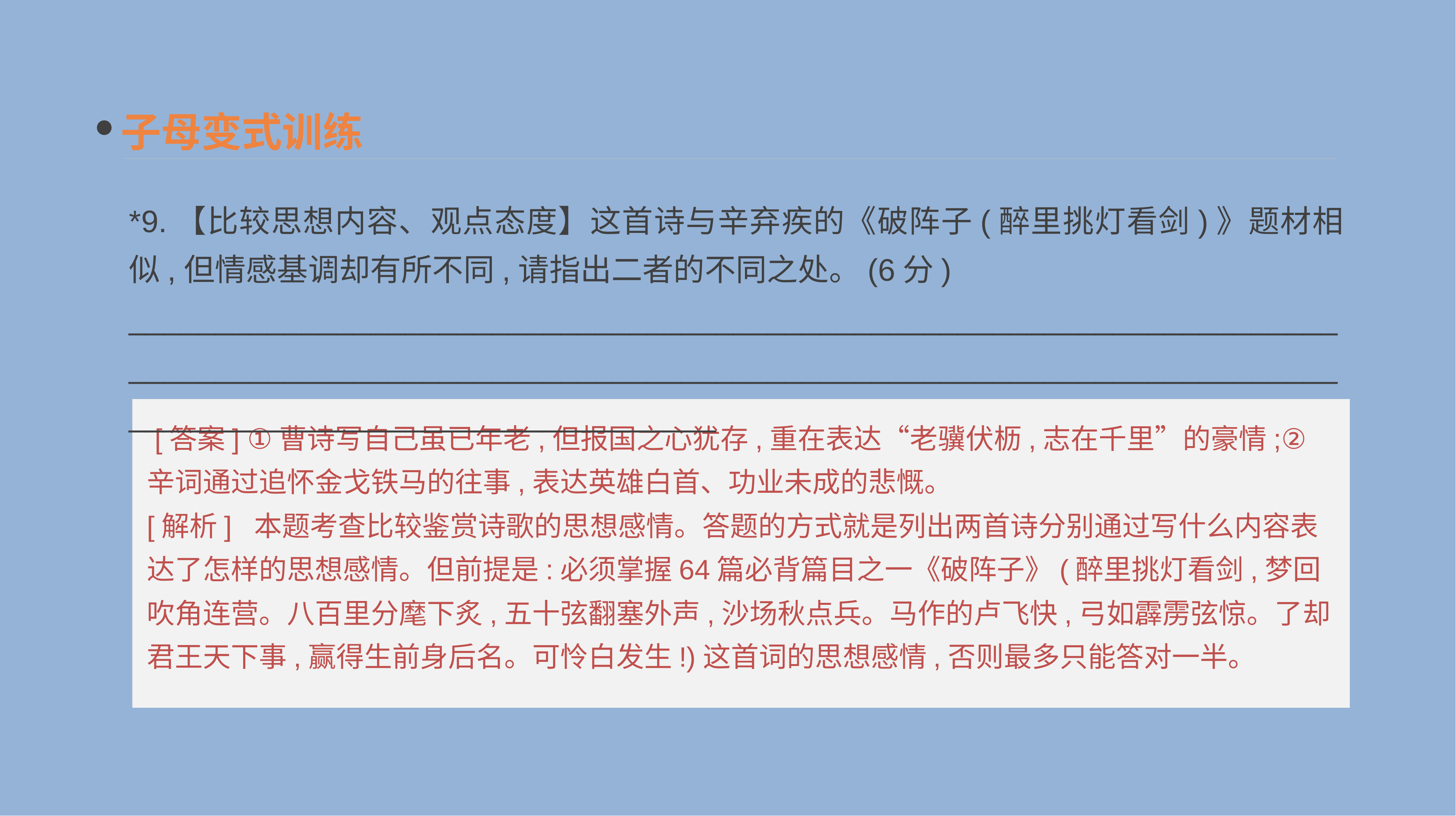

子母变式训练

*9.【比较思想内容、观点态度】这首诗与辛弃疾的《破阵子(醉里挑灯看剑)》题材相似,但情感基调却有所不同,请指出二者的不同之处。(6分)
______________________________________________________________________________________________________________________________________________________________________________

 [答案] ①曹诗写自己虽已年老,但报国之心犹存,重在表达“老骥伏枥,志在千里”的豪情;②辛词通过追怀金戈铁马的往事,表达英雄白首、功业未成的悲慨。
[解析]  本题考查比较鉴赏诗歌的思想感情。答题的方式就是列出两首诗分别通过写什么内容表达了怎样的思想感情。但前提是:必须掌握64篇必背篇目之一《破阵子》(醉里挑灯看剑,梦回吹角连营。八百里分麾下炙,五十弦翻塞外声,沙场秋点兵。马作的卢飞快,弓如霹雳弦惊。了却君王天下事,赢得生前身后名。可怜白发生!)这首词的思想感情,否则最多只能答对一半。